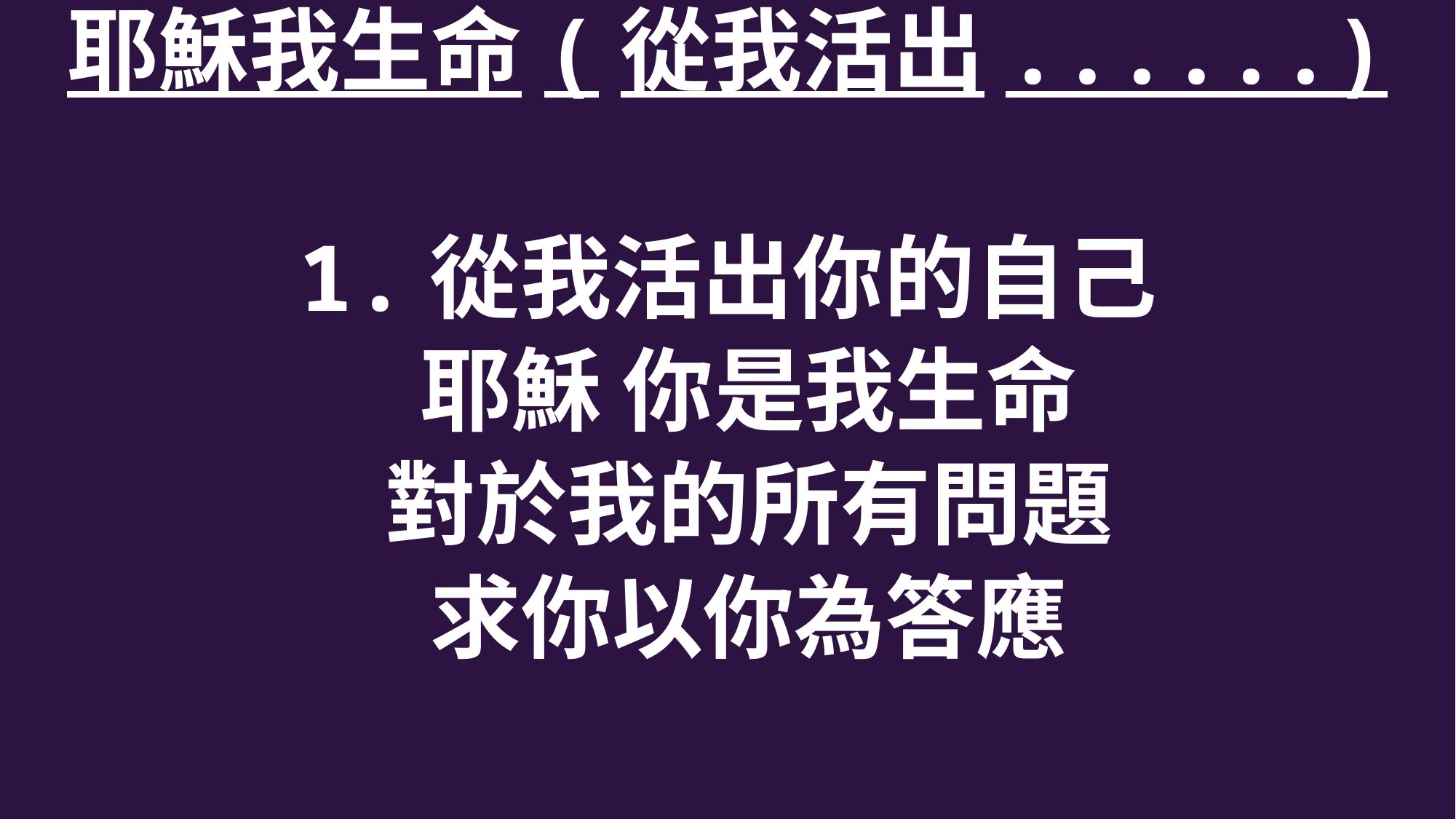

耶穌我生命(從我活出......)

1.從我活出你的自己
 耶穌 你是我生命
 對於我的所有問題
 求你以你為答應